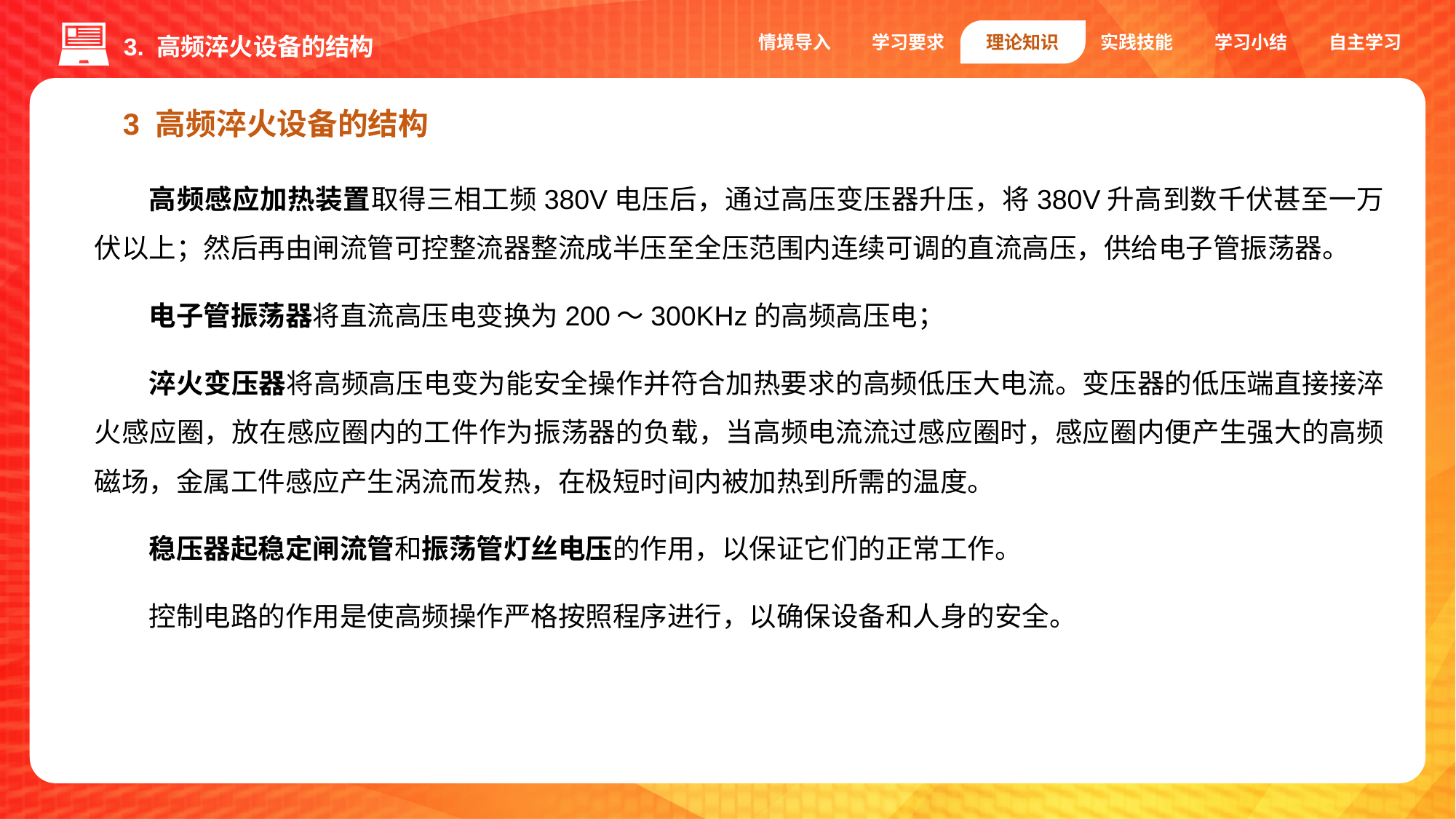

情境导入
学习要求
理论知识
实践技能
学习小结
自主学习

3. 高频淬火设备的结构
3 高频淬火设备的结构
高频感应加热装置取得三相工频380V电压后，通过高压变压器升压，将380V升高到数千伏甚至一万伏以上；然后再由闸流管可控整流器整流成半压至全压范围内连续可调的直流高压，供给电子管振荡器。
电子管振荡器将直流高压电变换为200～300KHz的高频高压电；
淬火变压器将高频高压电变为能安全操作并符合加热要求的高频低压大电流。变压器的低压端直接接淬火感应圈，放在感应圈内的工件作为振荡器的负载，当高频电流流过感应圈时，感应圈内便产生强大的高频磁场，金属工件感应产生涡流而发热，在极短时间内被加热到所需的温度。
稳压器起稳定闸流管和振荡管灯丝电压的作用，以保证它们的正常工作。
控制电路的作用是使高频操作严格按照程序进行，以确保设备和人身的安全。